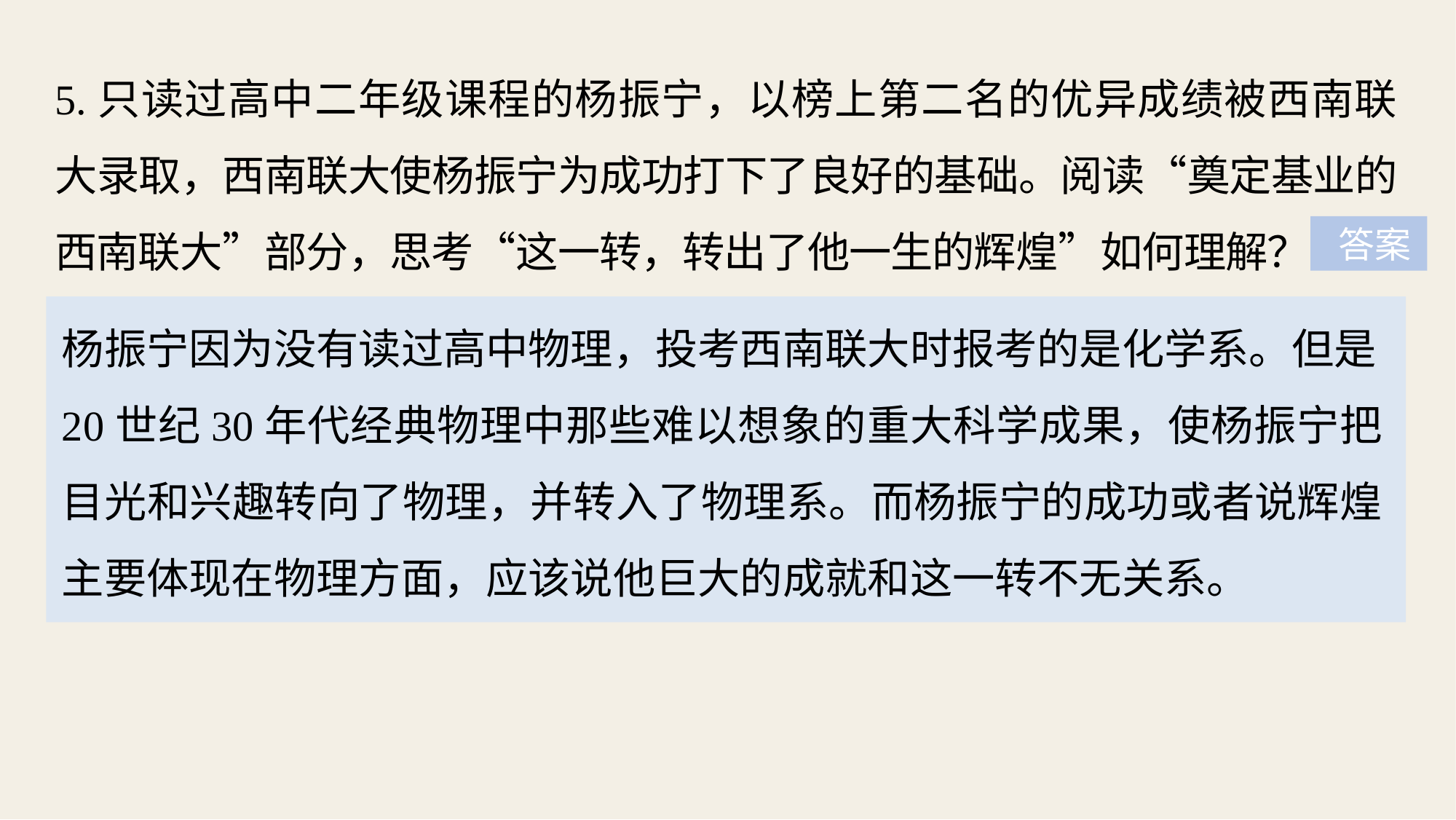

5.只读过高中二年级课程的杨振宁，以榜上第二名的优异成绩被西南联大录取，西南联大使杨振宁为成功打下了良好的基础。阅读“奠定基业的西南联大”部分，思考“这一转，转出了他一生的辉煌”如何理解？
 答案
杨振宁因为没有读过高中物理，投考西南联大时报考的是化学系。但是20世纪30年代经典物理中那些难以想象的重大科学成果，使杨振宁把目光和兴趣转向了物理，并转入了物理系。而杨振宁的成功或者说辉煌主要体现在物理方面，应该说他巨大的成就和这一转不无关系。